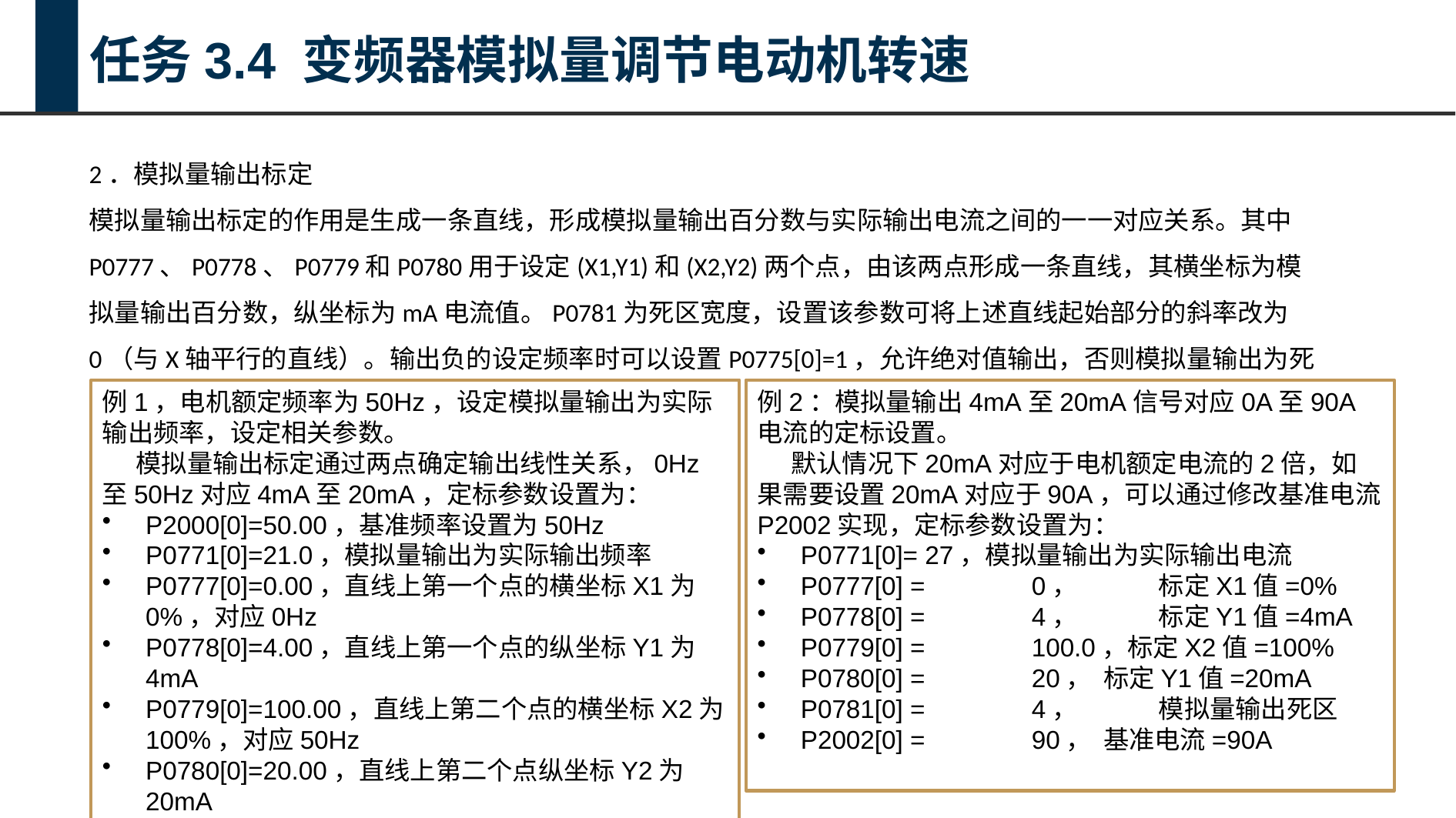

任务3.4 变频器模拟量调节电动机转速
2．模拟量输出标定
模拟量输出标定的作用是生成一条直线，形成模拟量输出百分数与实际输出电流之间的一一对应关系。其中P0777、P0778、P0779和P0780用于设定(X1,Y1)和(X2,Y2)两个点，由该两点形成一条直线，其横坐标为模拟量输出百分数，纵坐标为mA电流值。P0781为死区宽度，设置该参数可将上述直线起始部分的斜率改为0（与X轴平行的直线）。输出负的设定频率时可以设置P0775[0]=1，允许绝对值输出，否则模拟量输出为死区值。
例1，电机额定频率为50Hz，设定模拟量输出为实际输出频率，设定相关参数。
模拟量输出标定通过两点确定输出线性关系，0Hz至50Hz对应4mA至20mA，定标参数设置为：
P2000[0]=50.00，基准频率设置为50Hz
P0771[0]=21.0，模拟量输出为实际输出频率
P0777[0]=0.00，直线上第一个点的横坐标X1为0%，对应0Hz
P0778[0]=4.00，直线上第一个点的纵坐标Y1为4mA
P0779[0]=100.00，直线上第二个点的横坐标X2为100%，对应50Hz
P0780[0]=20.00，直线上第二个点纵坐标Y2为20mA
P0781[0]=4.00，死区宽度为4mA
例2：模拟量输出4mA至20mA信号对应0A至90A电流的定标设置。
默认情况下20mA对应于电机额定电流的2倍，如果需要设置20mA对应于90A，可以通过修改基准电流P2002实现，定标参数设置为：
P0771[0]= 27，模拟量输出为实际输出电流
P0777[0] =	0，	  标定X1值=0%
P0778[0] =	4，	  标定Y1值=4mA
P0779[0] =	100.0，标定X2值=100%
P0780[0] =	20，  标定Y1值=20mA
P0781[0] =	4，	  模拟量输出死区
P2002[0] =	90，  基准电流=90A